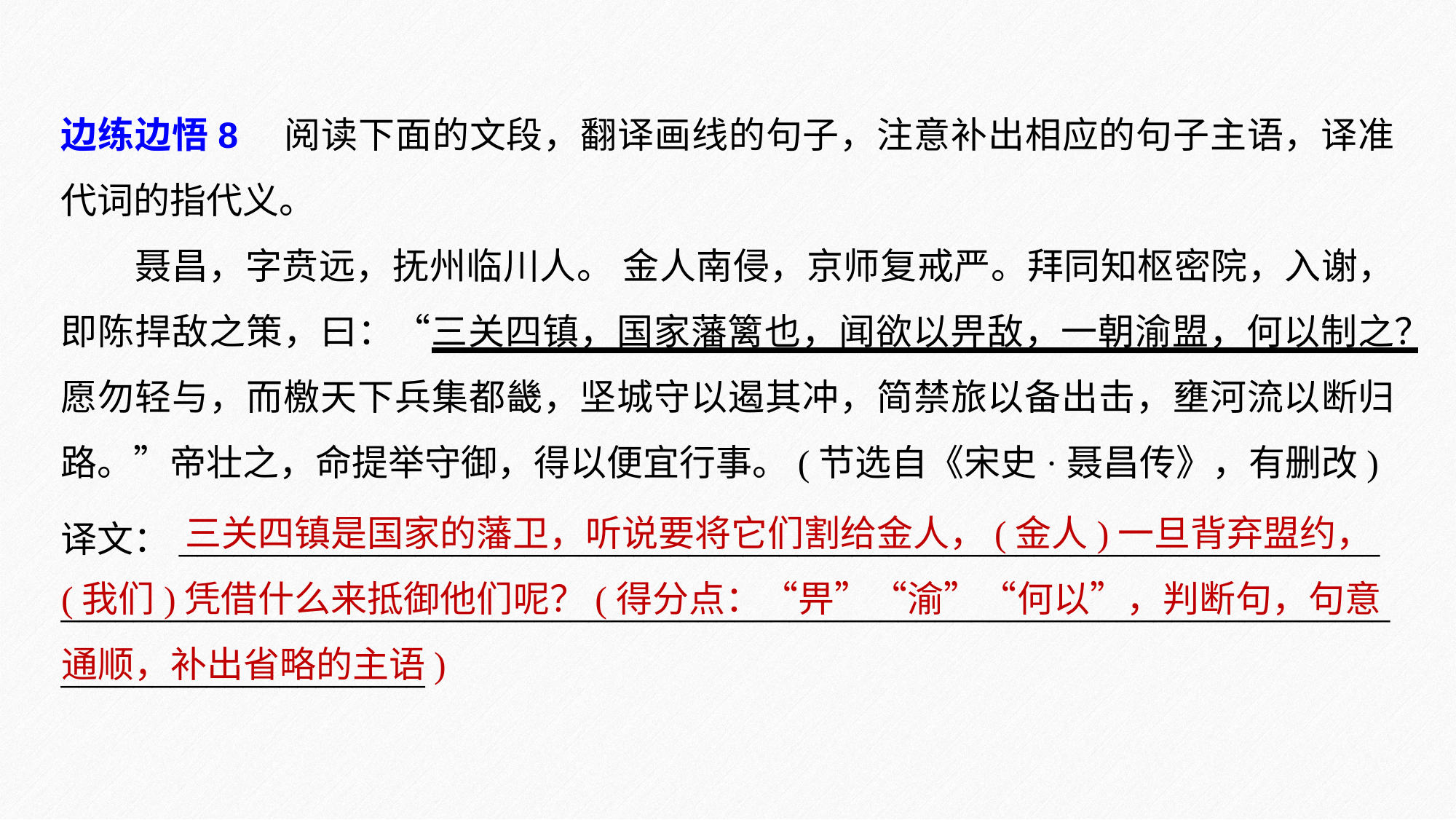

边练边悟8　阅读下面的文段，翻译画线的句子，注意补出相应的句子主语，译准代词的指代义。
聂昌，字贲远，抚州临川人。 金人南侵，京师复戒严。拜同知枢密院，入谢，即陈捍敌之策，曰：“三关四镇，国家藩篱也，闻欲以畀敌，一朝渝盟，何以制之？愿勿轻与，而檄天下兵集都畿，坚城守以遏其冲，简禁旅以备出击，壅河流以断归路。”帝壮之，命提举守御，得以便宜行事。(节选自《宋史·聂昌传》，有删改)
              三关四镇是国家的藩卫，听说要将它们割给金人，(金人)一旦背弃盟约，(我们)凭借什么来抵御他们呢？(得分点：“畀”“渝”“何以”，判断句，句意通顺，补出省略的主语)
译文：__________________________________________________________________
_____________________________________________________________________________________________